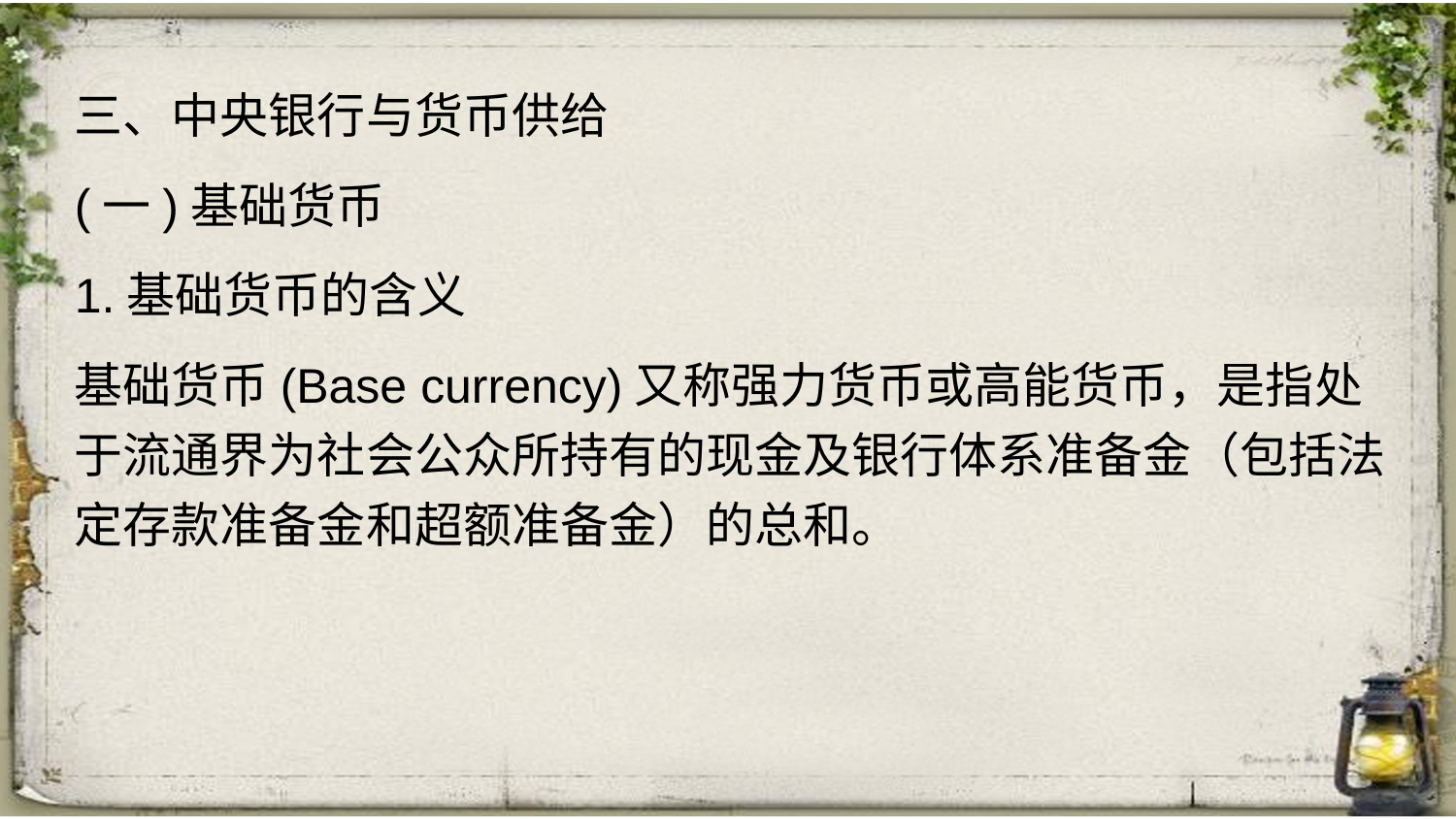

三、中央银行与货币供给
(一)基础货币
1.基础货币的含义
基础货币(Base currency)又称强力货币或高能货币，是指处于流通界为社会公众所持有的现金及银行体系准备金（包括法定存款准备金和超额准备金）的总和。